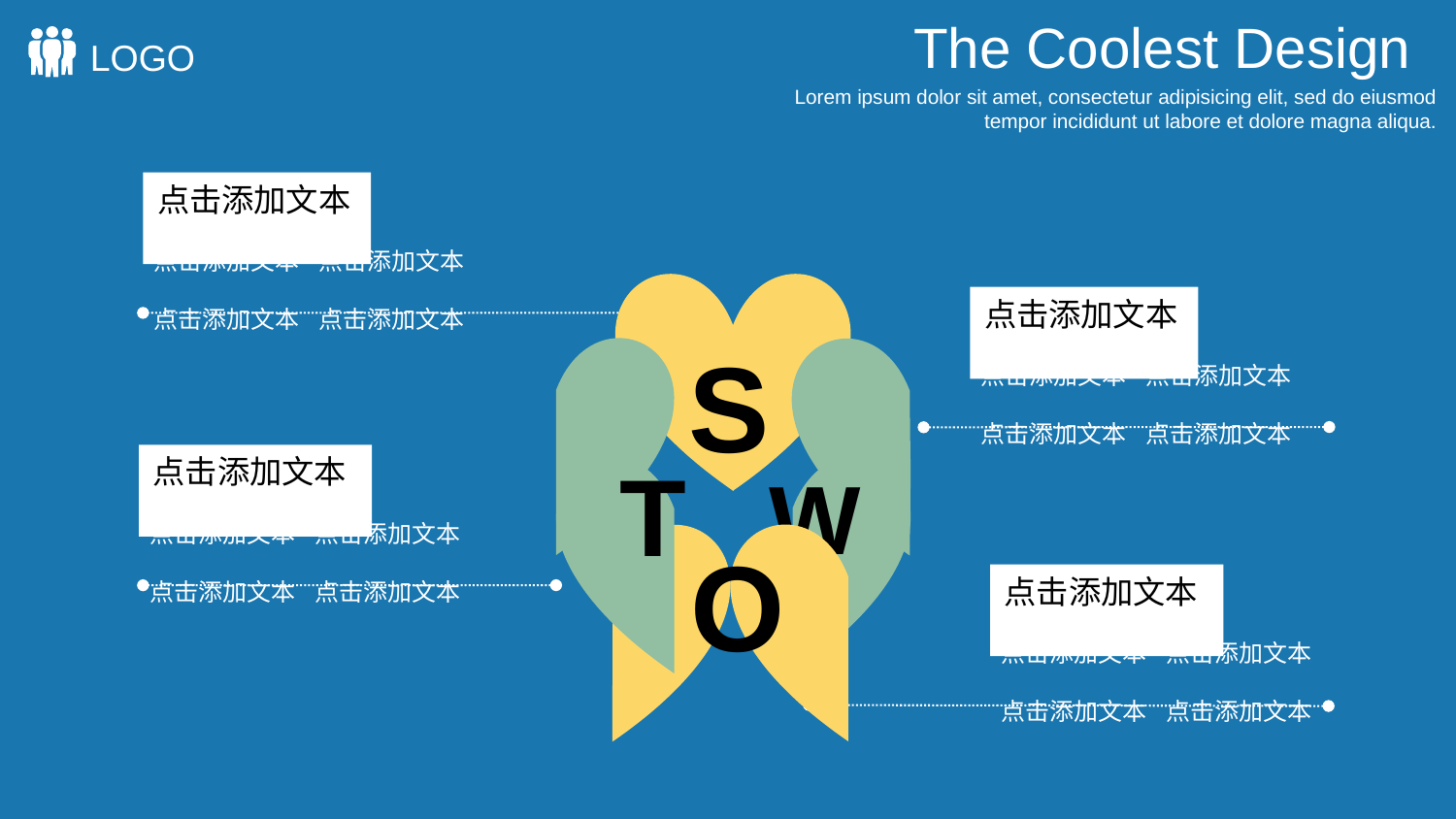

The Coolest Design

LOGO
Lorem ipsum dolor sit amet, consectetur adipisicing elit, sed do eiusmod tempor incididunt ut labore et dolore magna aliqua.
点击添加文本
点击添加文本
点击添加文本
点击添加文本
点击添加文本

S
点击添加文本

T

W
点击添加文本
点击添加文本
点击添加文本
点击添加文本

点击添加文本
点击添加文本
点击添加文本
点击添加文本
点击添加文本
O

点击添加文本

点击添加文本
点击添加文本
点击添加文本
点击添加文本